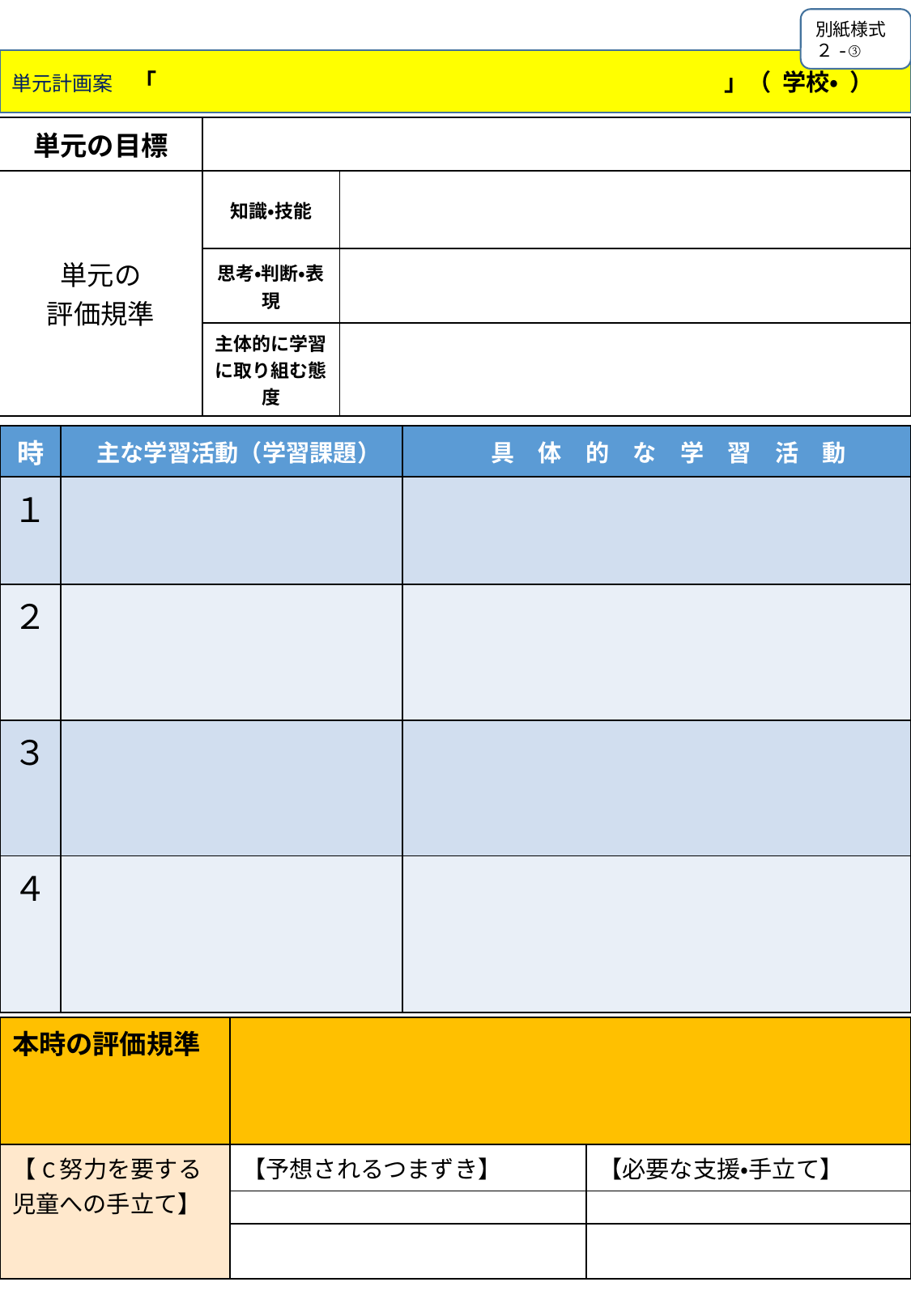

別紙様式
２-③
単元計画案　「                                                                                                        」（  学校・  ）
| 単元の目標 |  |  |  |  |
| --- | --- | --- | --- | --- |
| 単元の 評価規準 | 知識・技能 |  |  |  |
|  | 思考・判断・表現 |  |  |  |
|  | 主体的に学習に取り組む態度 |  |  |  |
| 時 | 主な学習活動（学習課題） | 具　体　的　な　学　習　活　動 |
| --- | --- | --- |
| １ |  |  |
| ２ |  |  |
| ３ |  |  |
| ４ |  |  |
| 本時の評価規準 |  |  |
| --- | --- | --- |
| 【C努力を要する児童への手立て】 | 【予想されるつまずき】 | 【必要な支援・手立て】 |
|  |  |  |
|  |  |  |